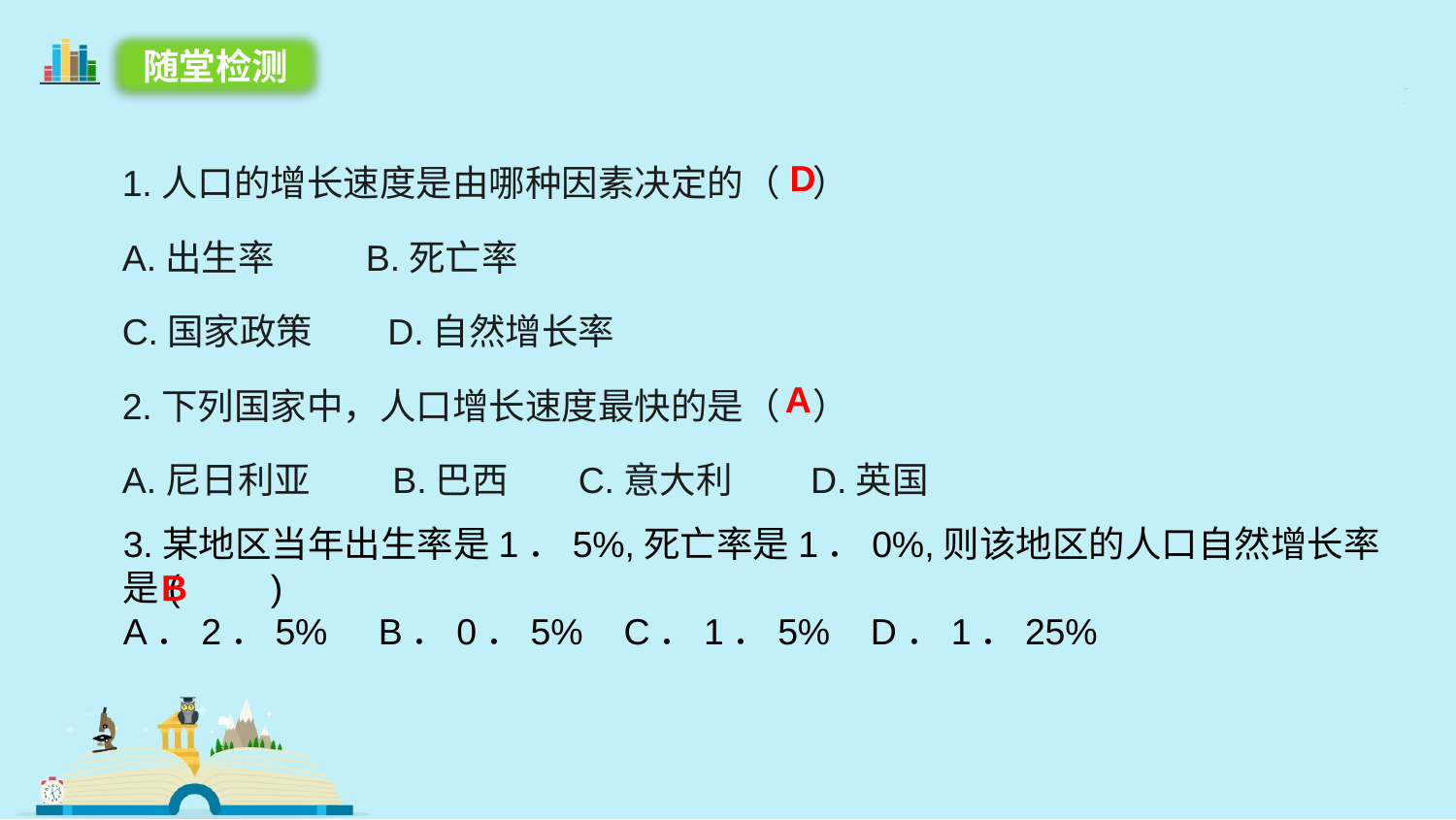

随堂检测
1.人口的增长速度是由哪种因素决定的（    ）
A.出生率          B.死亡率
C.国家政策        D.自然增长率
2.下列国家中，人口增长速度最快的是（    ）
A.尼日利亚　　B.巴西　   C.意大利　    D.英国
D
A
3.某地区当年出生率是1．5%,死亡率是1．0%,则该地区的人口自然增长率是(　　)
A．2．5%     B．0．5%    C．1．5%    D．1．25%
B